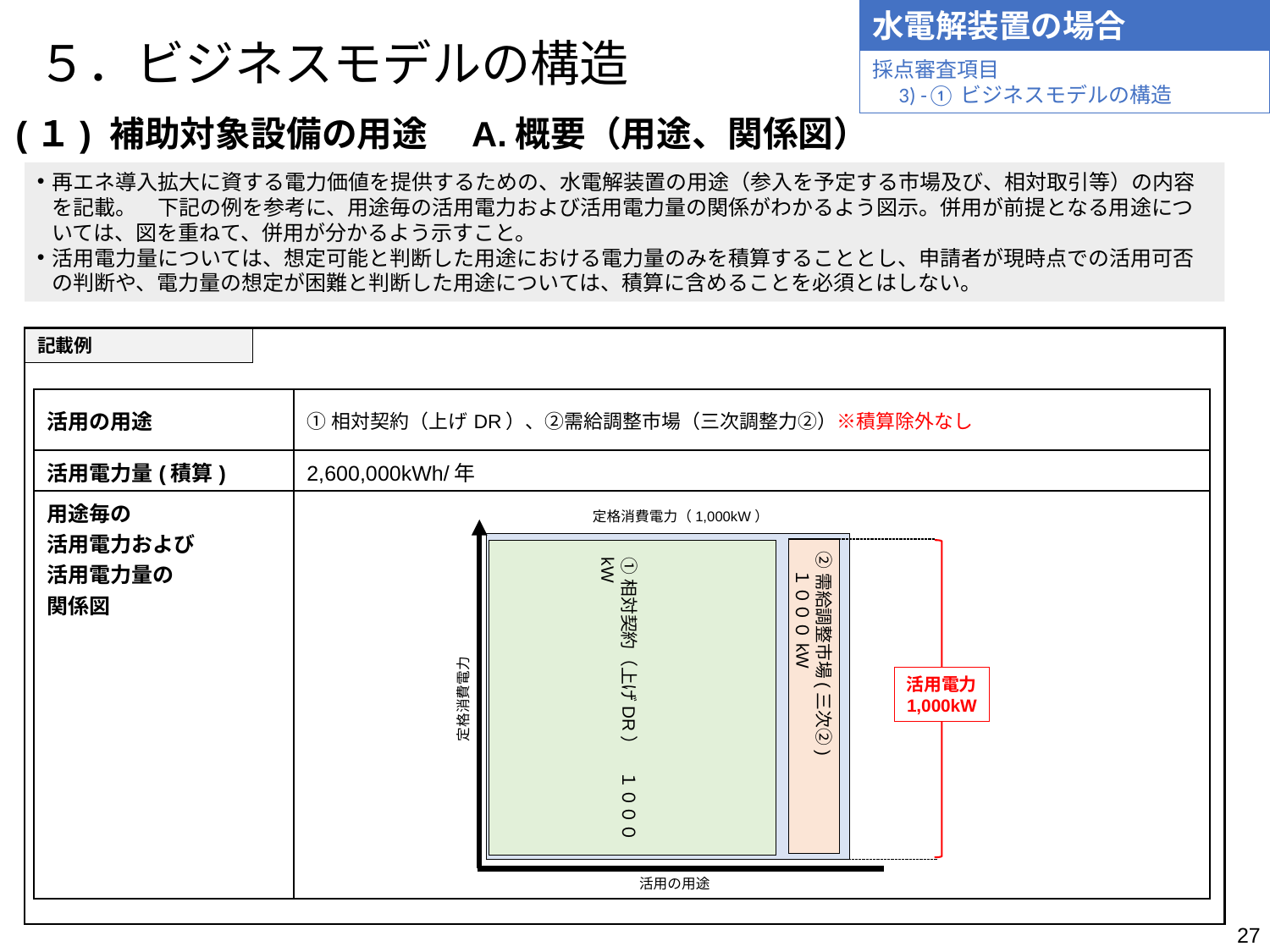

水電解装置の場合
# ５．ビジネスモデルの構造
採点審査項目
　3) -①ビジネスモデルの構造
(１) 補助対象設備の用途　A.概要（用途、関係図）
再エネ導入拡大に資する電力価値を提供するための、水電解装置の用途（参入を予定する市場及び、相対取引等）の内容を記載。　下記の例を参考に、用途毎の活用電力および活用電力量の関係がわかるよう図示。併用が前提となる用途については、図を重ねて、併用が分かるよう示すこと。
活用電力量については、想定可能と判断した用途における電力量のみを積算することとし、申請者が現時点での活用可否の判断や、電力量の想定が困難と判断した用途については、積算に含めることを必須とはしない。

記載例
| 活用の用途 | ①相対契約（上げDR）、②需給調整市場（三次調整力②）※積算除外なし |
| --- | --- |
| 活用電力量(積算) | 2,600,000kWh/年 |
| 用途毎の 活用電力および 活用電力量の 関係図 |  |
定格消費電力（1,000kW）

②需給調整市場(三次②)
　１０００kW

①相対契約（上げDR）　１０００kW
活用電力
1,000kW
定格消費電力
活用の用途